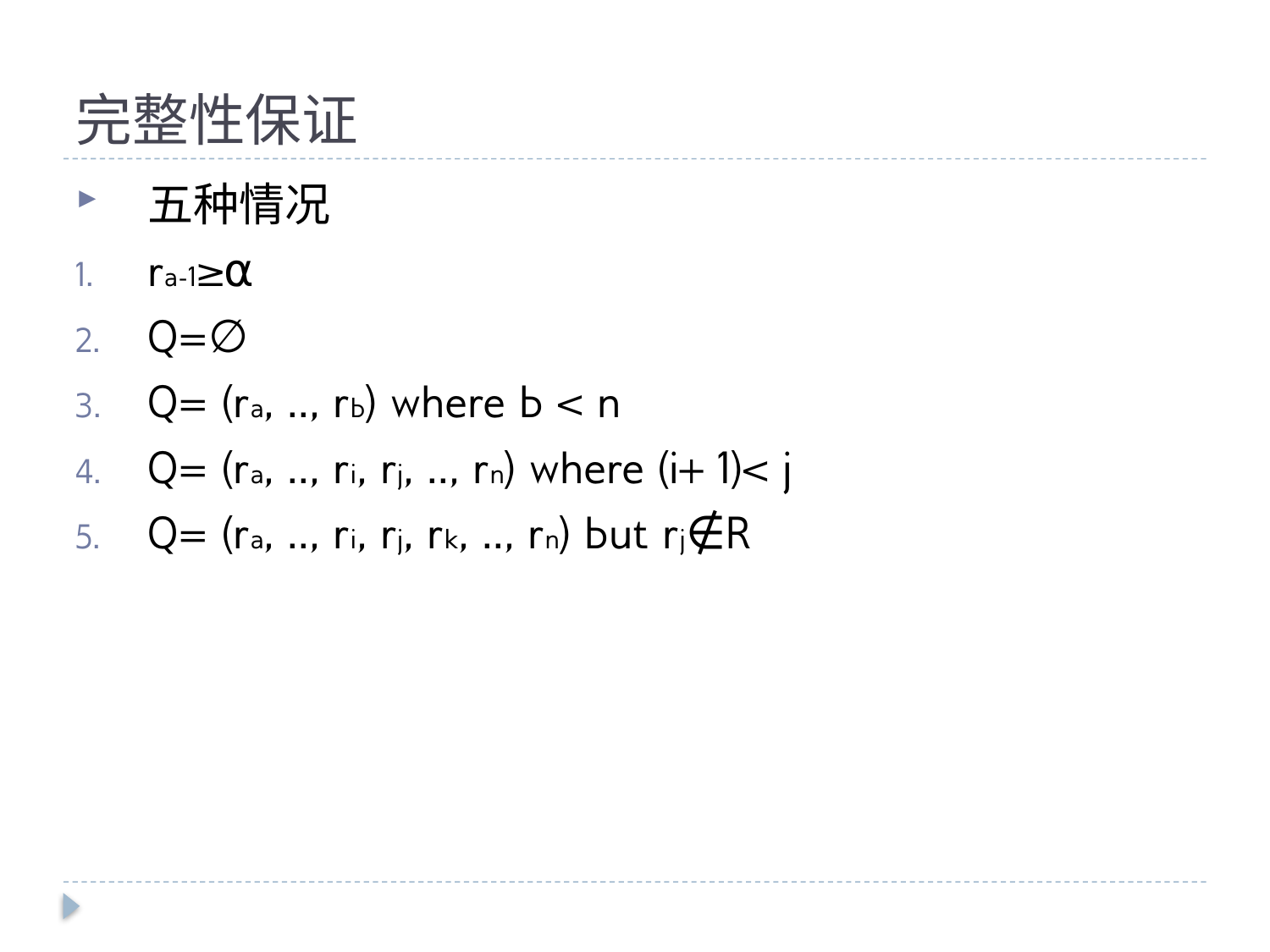

# 完整性保证
五种情况
ra−1≥α
Q=∅
Q= (ra, .., rb) where b < n
Q= (ra, .., ri, rj, .., rn) where (i+ 1)< j
Q= (ra, .., ri, rj, rk, .., rn) but rj∉R